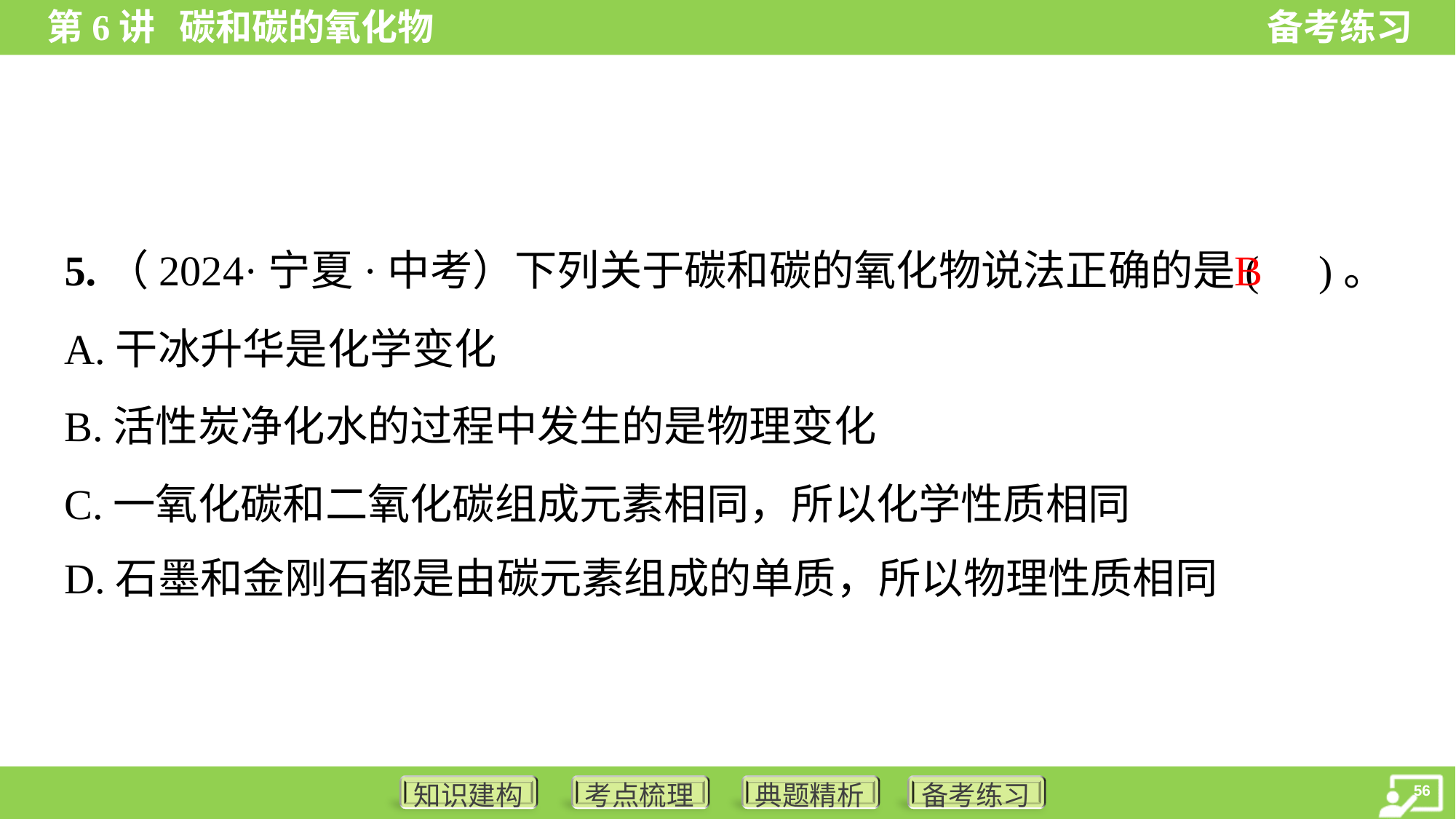

B
5.（2024·宁夏·中考）下列关于碳和碳的氧化物说法正确的是(     )。
A.干冰升华是化学变化
B.活性炭净化水的过程中发生的是物理变化
C.一氧化碳和二氧化碳组成元素相同，所以化学性质相同
D.石墨和金刚石都是由碳元素组成的单质，所以物理性质相同